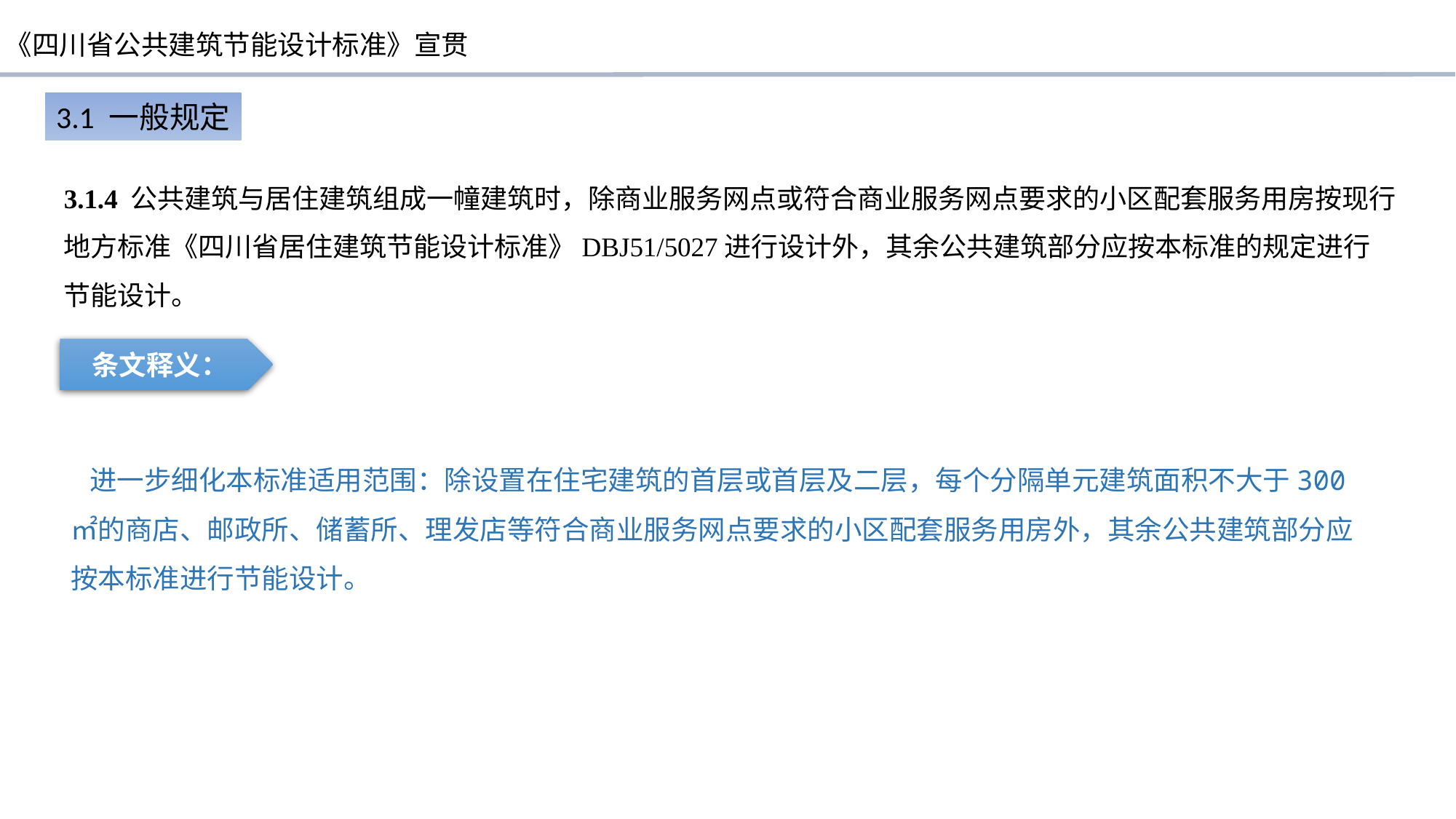

3.1 一般规定
3.1.4 公共建筑与居住建筑组成一幢建筑时，除商业服务网点或符合商业服务网点要求的小区配套服务用房按现行地方标准《四川省居住建筑节能设计标准》DBJ51/5027进行设计外，其余公共建筑部分应按本标准的规定进行节能设计。
条文释义：
  进一步细化本标准适用范围：除设置在住宅建筑的首层或首层及二层，每个分隔单元建筑面积不大于300㎡的商店、邮政所、储蓄所、理发店等符合商业服务网点要求的小区配套服务用房外，其余公共建筑部分应按本标准进行节能设计。